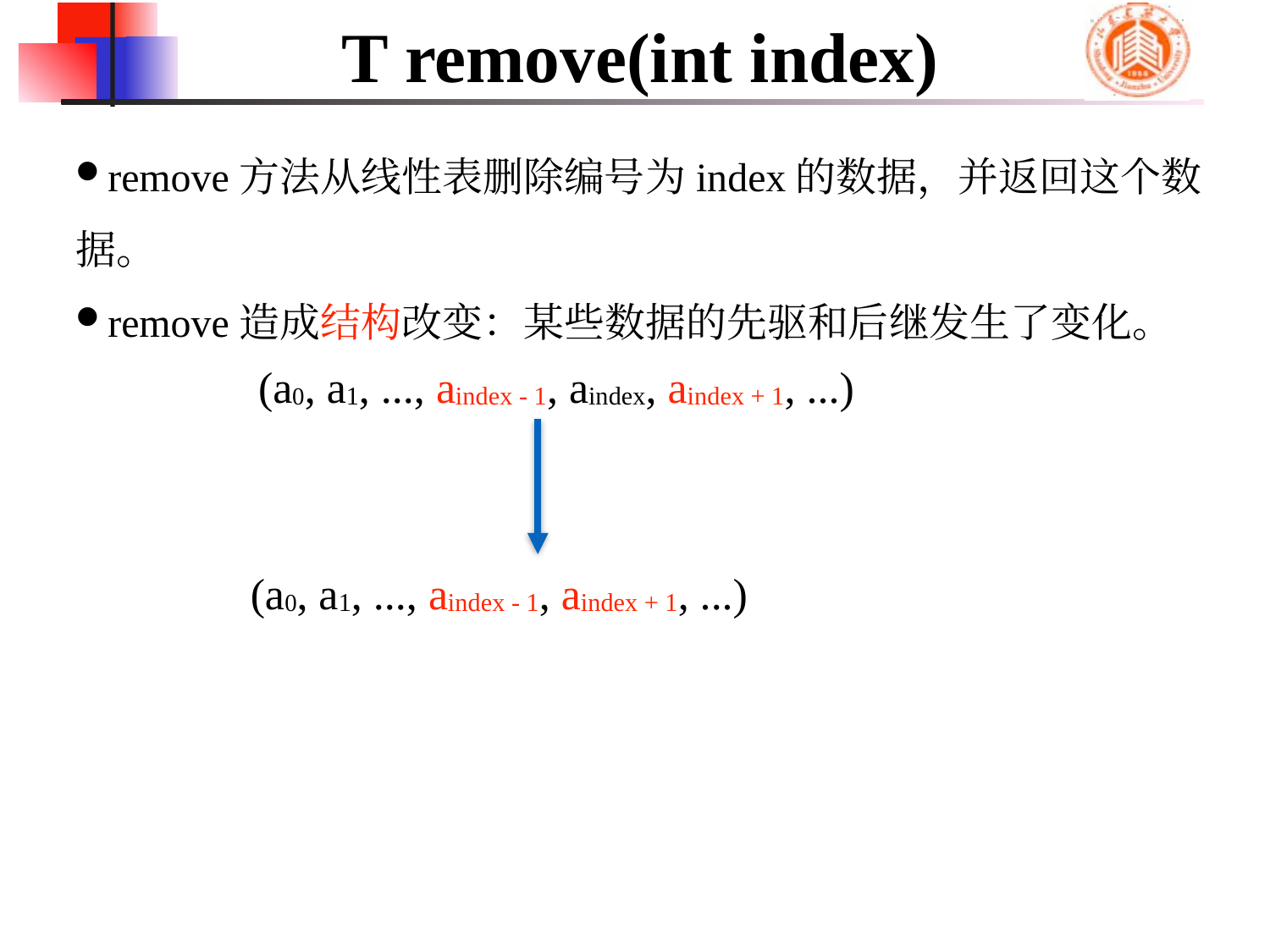

# T remove(int index)
remove方法从线性表删除编号为index的数据，并返回这个数据。
remove造成结构改变：某些数据的先驱和后继发生了变化。

(a0, a1, ..., aindex - 1, aindex, aindex + 1, ...)

(a0, a1, ..., aindex - 1, aindex + 1, ...)